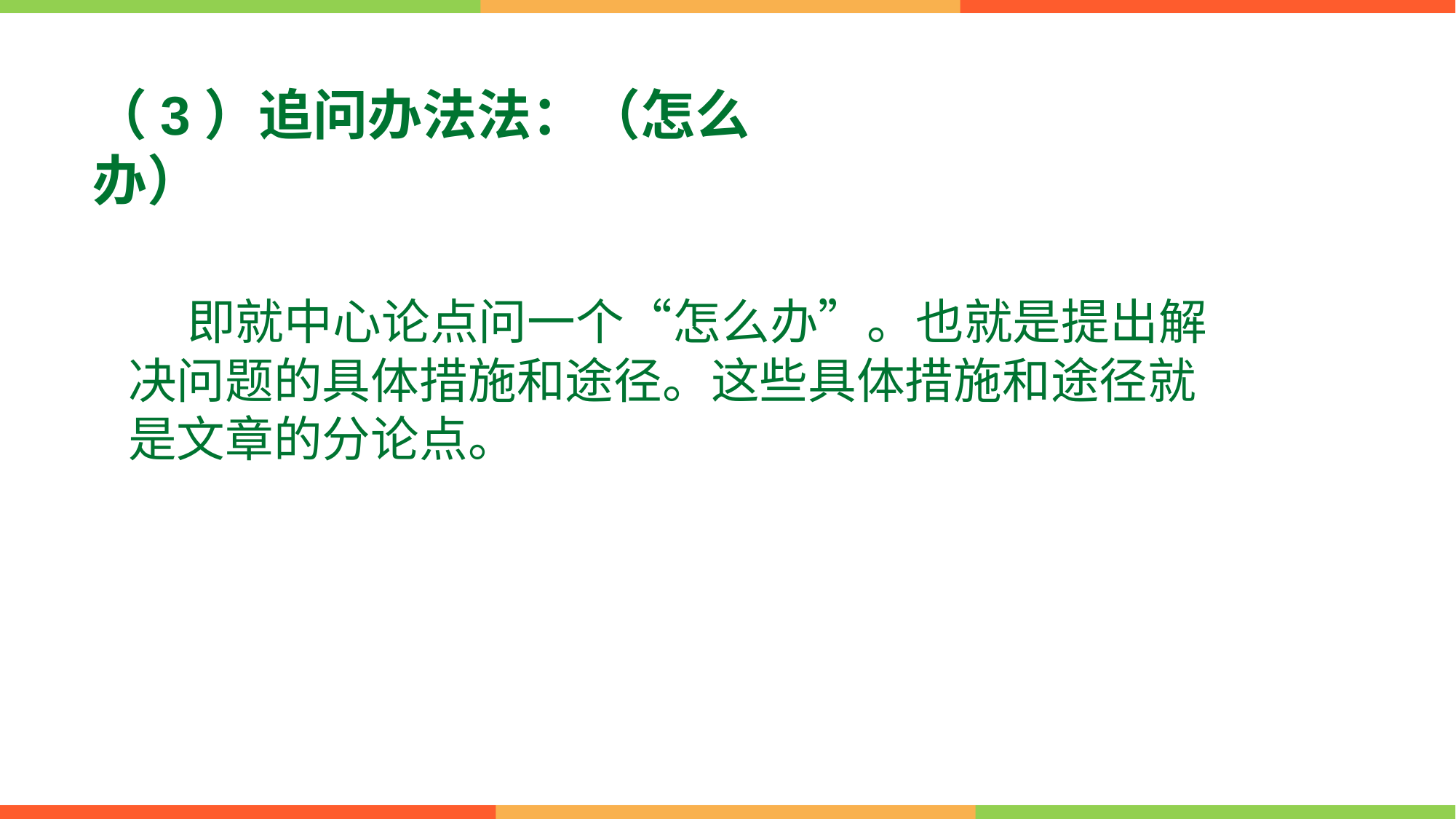

（3）追问办法法：（怎么办）

    即就中心论点问一个“怎么办”。也就是提出解决问题的具体措施和途径。这些具体措施和途径就是文章的分论点。